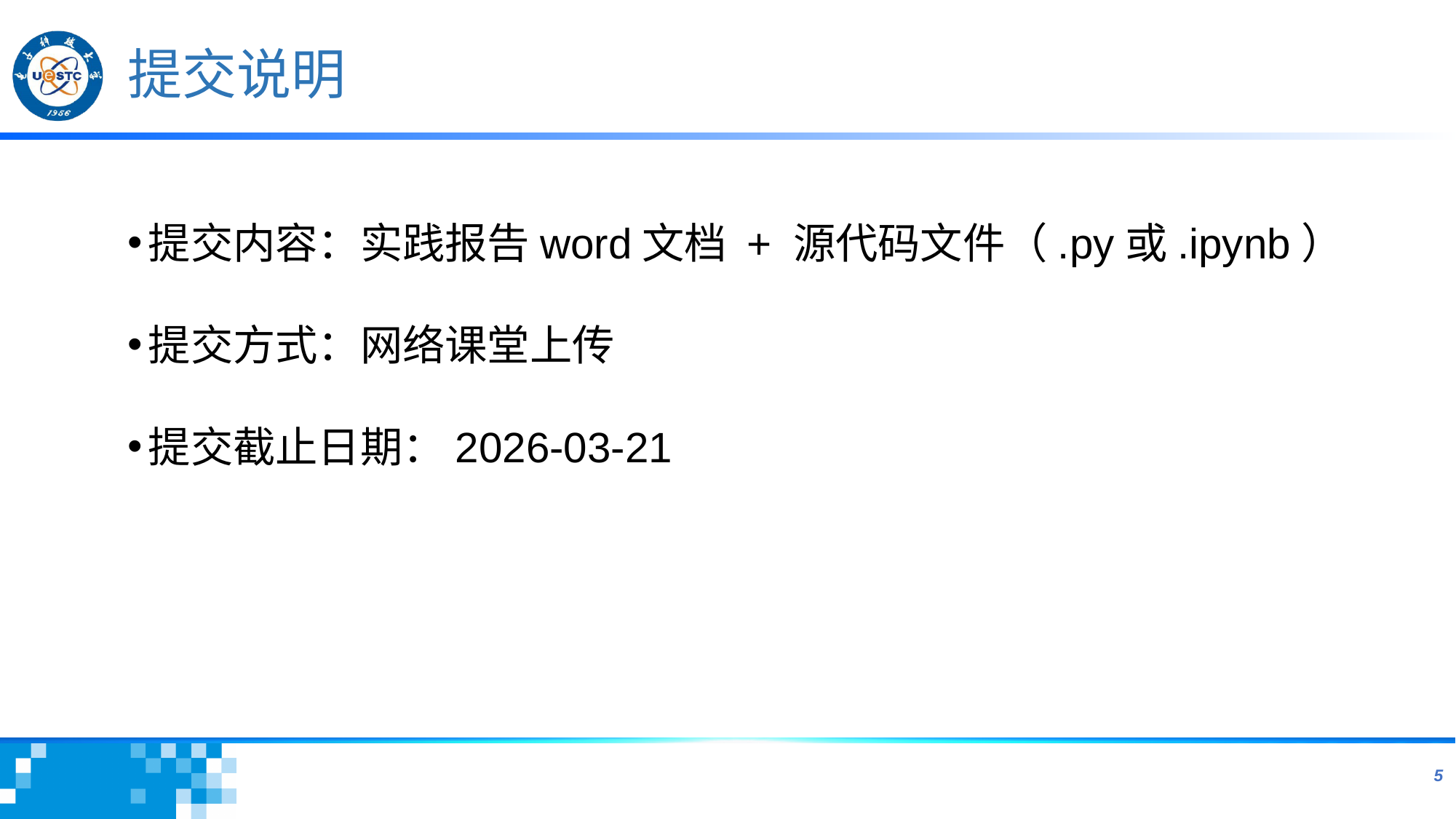

# 提交说明
提交内容：实践报告word文档 + 源代码文件（.py或.ipynb）
提交方式：网络课堂上传
提交截止日期：2026-03-21
5